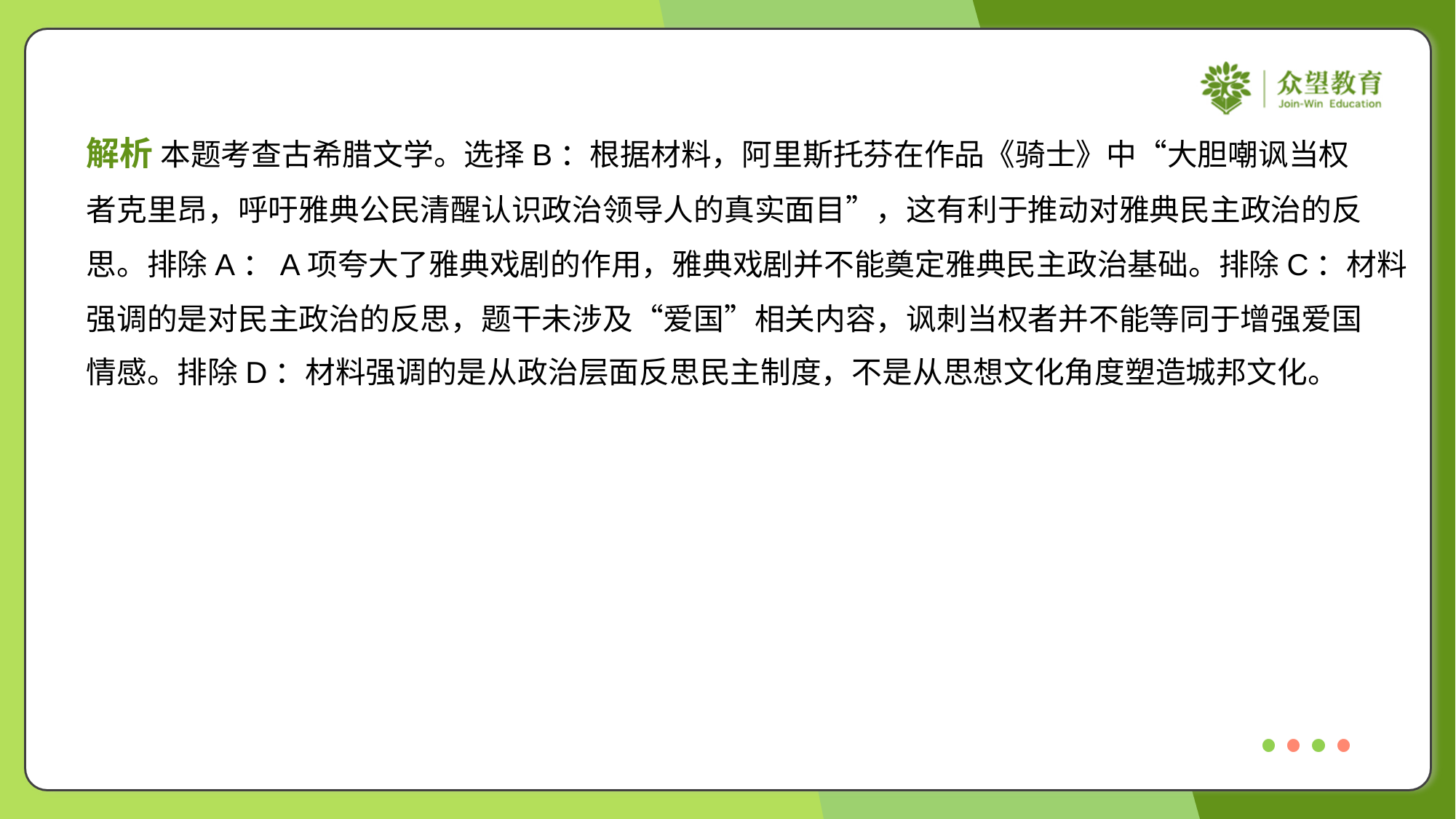

解析 本题考查古希腊文学。选择B：根据材料，阿里斯托芬在作品《骑士》中“大胆嘲讽当权
者克里昂，呼吁雅典公民清醒认识政治领导人的真实面目”，这有利于推动对雅典民主政治的反
思。排除A：A项夸大了雅典戏剧的作用，雅典戏剧并不能奠定雅典民主政治基础。排除C：材料
强调的是对民主政治的反思，题干未涉及“爱国”相关内容，讽刺当权者并不能等同于增强爱国
情感。排除D：材料强调的是从政治层面反思民主制度，不是从思想文化角度塑造城邦文化。